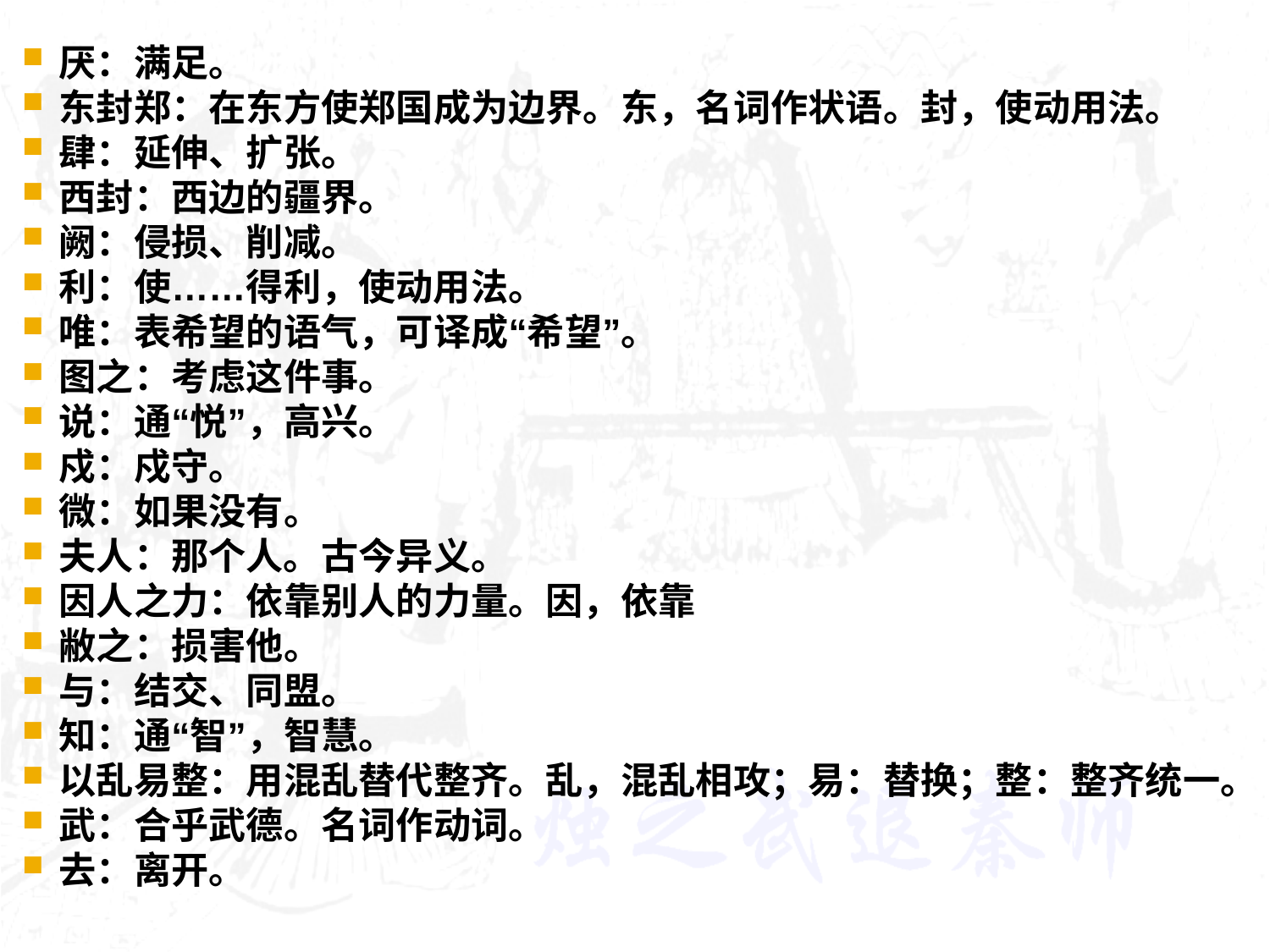

#
厌：满足。
东封郑：在东方使郑国成为边界。东，名词作状语。封，使动用法。
肆：延伸、扩张。
西封：西边的疆界。
阙：侵损、削减。
利：使……得利，使动用法。
唯：表希望的语气，可译成“希望”。
图之：考虑这件事。
说：通“悦”，高兴。
戍：戍守。
微：如果没有。
夫人：那个人。古今异义。
因人之力：依靠别人的力量。因，依靠
敝之：损害他。
与：结交、同盟。
知：通“智”，智慧。
以乱易整：用混乱替代整齐。乱，混乱相攻；易：替换；整：整齐统一。
武：合乎武德。名词作动词。
去：离开。